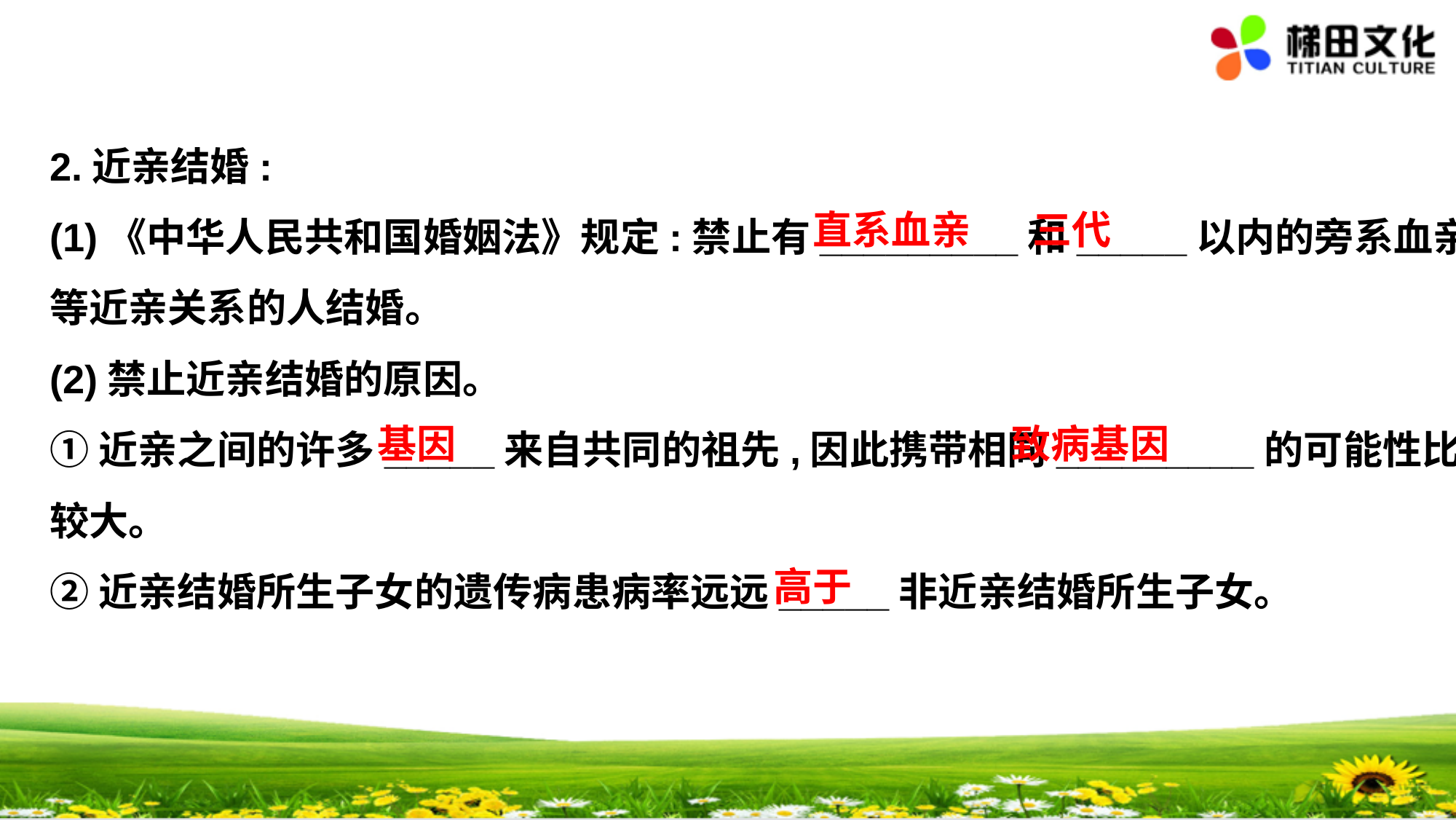

2.近亲结婚:
(1)《中华人民共和国婚姻法》规定:禁止有_________和_____以内的旁系血亲
等近亲关系的人结婚。
(2)禁止近亲结婚的原因。
①近亲之间的许多_____来自共同的祖先,因此携带相同_________的可能性比
较大。
②近亲结婚所生子女的遗传病患病率远远_____非近亲结婚所生子女。
直系血亲
三代
基因
致病基因
高于